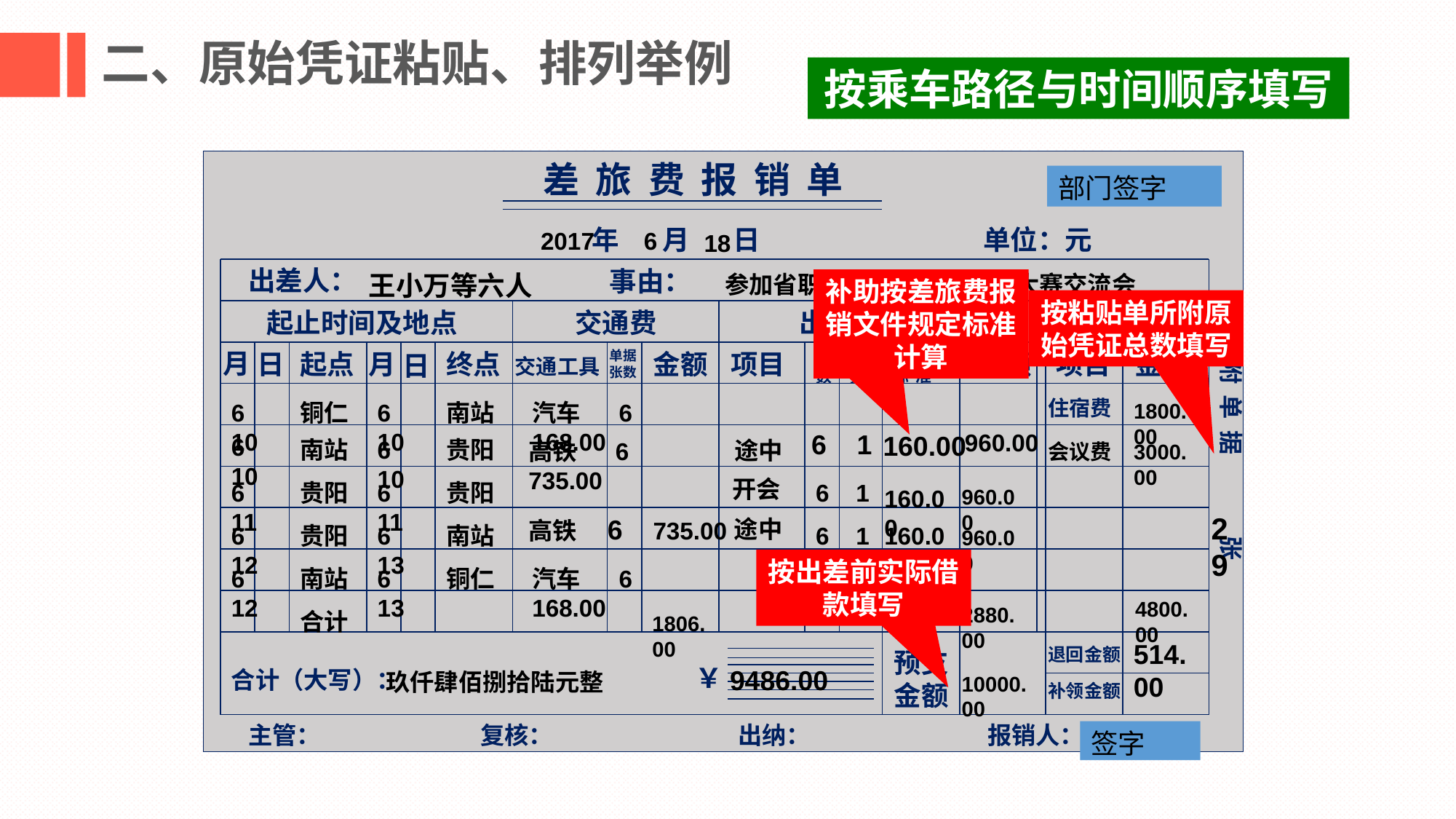

二、原始凭证粘贴、排列举例

按乘车路径与时间顺序填写

差  旅  费  报  销  单
年       月       日                                    单位：元
起止时间及地点
交通费
出  差  补  贴
其    他
月
日
起点
月
终点
单据张数
金额
项目
金 额
项目
人数
天数
补  贴标  准
日
交通工具
住宿费
退回金额
预支金额
￥
合计（大写）：
补领金额
主管：
复核：
出纳：
报销人：
金额
出差人：
事由：
附  单  据               张
部门签字
2017
6
18
王小万等六人
参加省职业院校信息化教学大赛交流会
补助按差旅费报销文件规定标准计算
按粘贴单所附原始凭证总数填写
J051026                              检票：23 A
贵阳北  站       G 2122   铜仁南  站
Guiyangbei                   Tongrennan
2017 年 06 月 15 日 14:47 开 09 车 11D 号
￥ 122.5元         网           二等座
限乘当日当次车

6221211998****5887   周小艳
买票请到12306   发货请到 95306
      中国铁路祝你旅途愉快
474833102210808J051026  贵阳北站售

6   10
铜仁
6   10
南站
汽车      6    168.00
1800.00
960.00
6    1
160.00
6   10
南站
6   10
贵阳
途中
高铁      6    735.00
会议费
3000.00
开会
6   11
贵阳
6   11
贵阳

6    1
160.00
960.00
29
   高铁    6    735.00
途中
6   12
贵阳
6   13
南站
6    1
160.00
960.00
按出差前实际借款填写
6   12
南站
6   13
铜仁
汽车      6    168.00
4800.00
2880.00
合计
1806.00
514.00
9486.00
玖仟肆佰捌拾陆元整
10000.00
签字